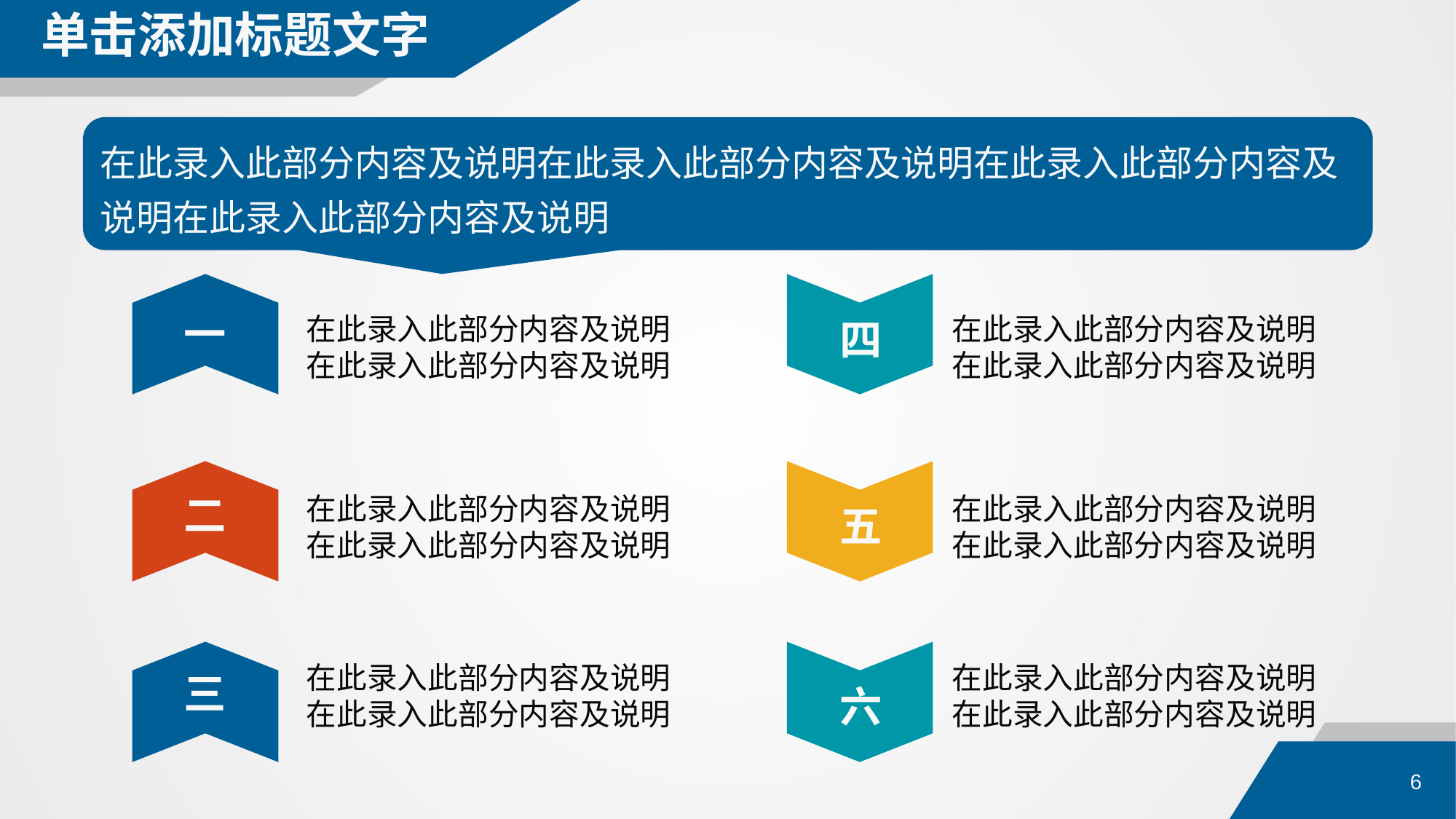

单击添加标题文字
在此录入此部分内容及说明在此录入此部分内容及说明在此录入此部分内容及说明在此录入此部分内容及说明

一

四
在此录入此部分内容及说明在此录入此部分内容及说明
在此录入此部分内容及说明在此录入此部分内容及说明

二

五
在此录入此部分内容及说明在此录入此部分内容及说明
在此录入此部分内容及说明在此录入此部分内容及说明

三

六
在此录入此部分内容及说明在此录入此部分内容及说明
在此录入此部分内容及说明在此录入此部分内容及说明